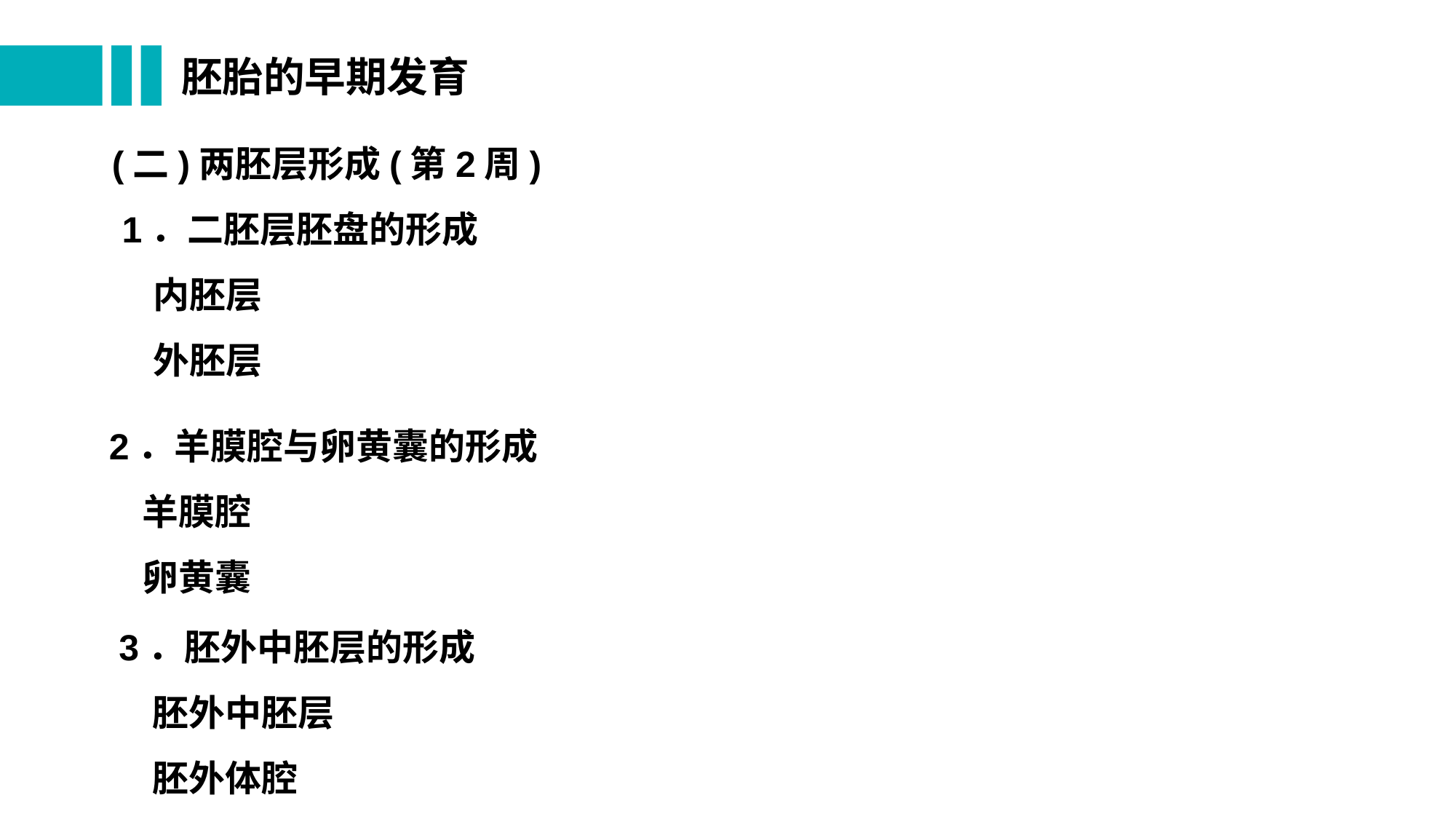

# 胚胎的早期发育

(二)两胚层形成(第2周)
 1．二胚层胚盘的形成
    内胚层
    外胚层
2．羊膜腔与卵黄囊的形成
   羊膜腔
   卵黄囊
3．胚外中胚层的形成
   胚外中胚层
   胚外体腔